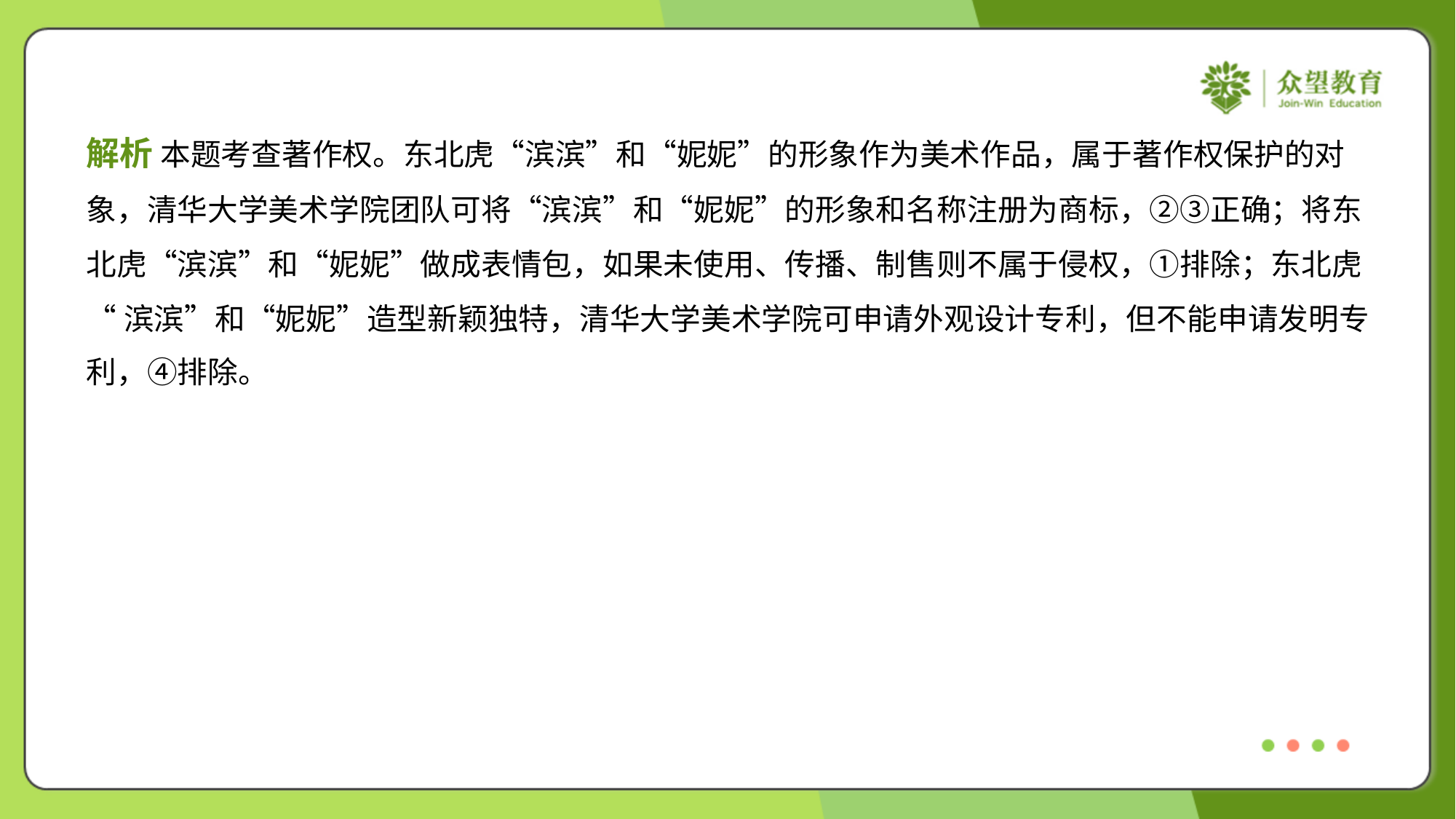

解析 本题考查著作权。东北虎“滨滨”和“妮妮”的形象作为美术作品，属于著作权保护的对
象，清华大学美术学院团队可将“滨滨”和“妮妮”的形象和名称注册为商标，②③正确；将东
北虎“滨滨”和“妮妮”做成表情包，如果未使用、传播、制售则不属于侵权，①排除；东北虎
“滨滨”和“妮妮”造型新颖独特，清华大学美术学院可申请外观设计专利，但不能申请发明专
利，④排除。